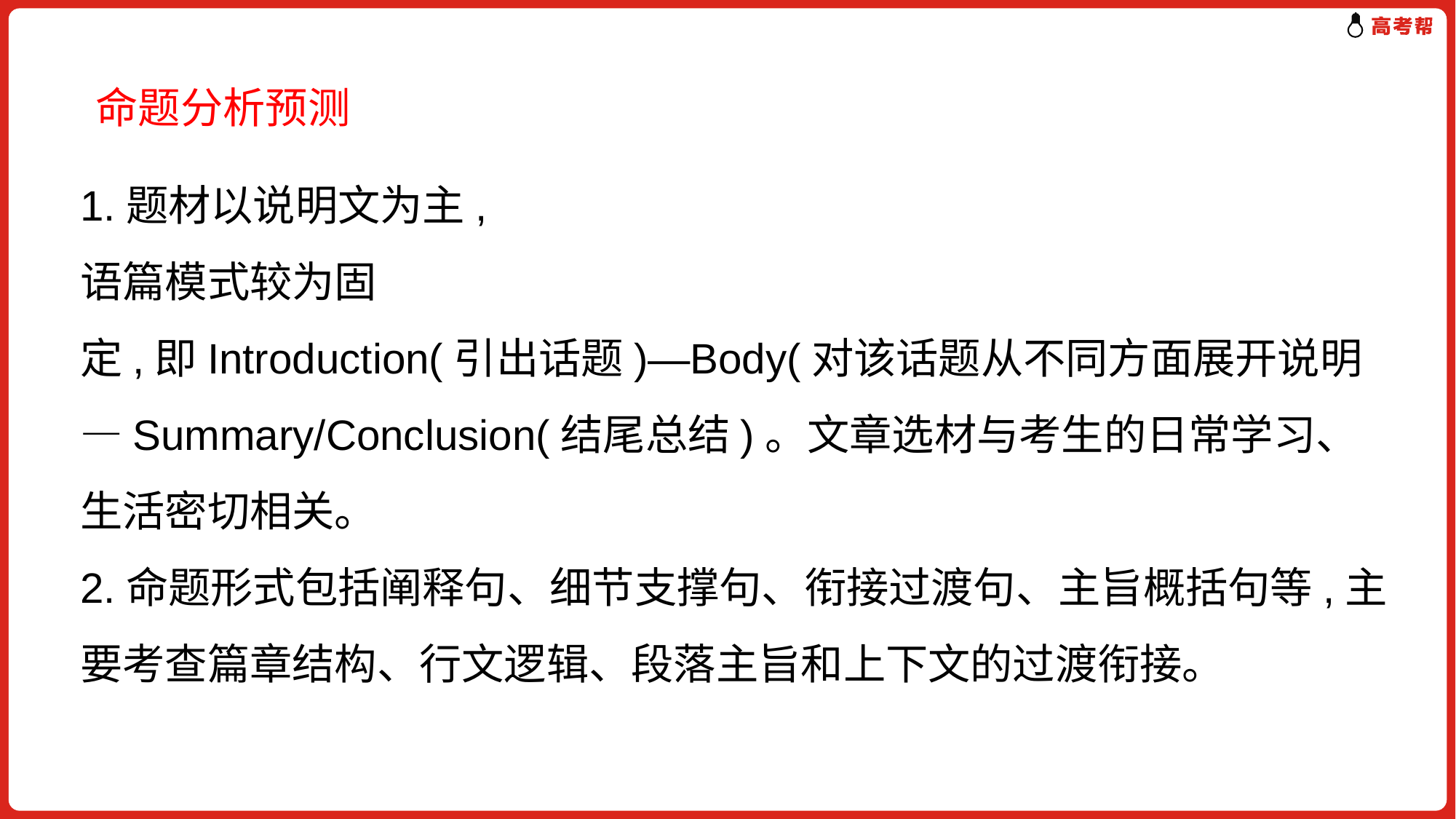

命题分析预测
1.题材以说明文为主,
语篇模式较为固
定,即Introduction(引出话题)—Body(对该话题从不同方面展开说明—Summary/Conclusion(结尾总结)。文章选材与考生的日常学习、生活密切相关。
2.命题形式包括阐释句、细节支撑句、衔接过渡句、主旨概括句等,主要考查篇章结构、行文逻辑、段落主旨和上下文的过渡衔接。